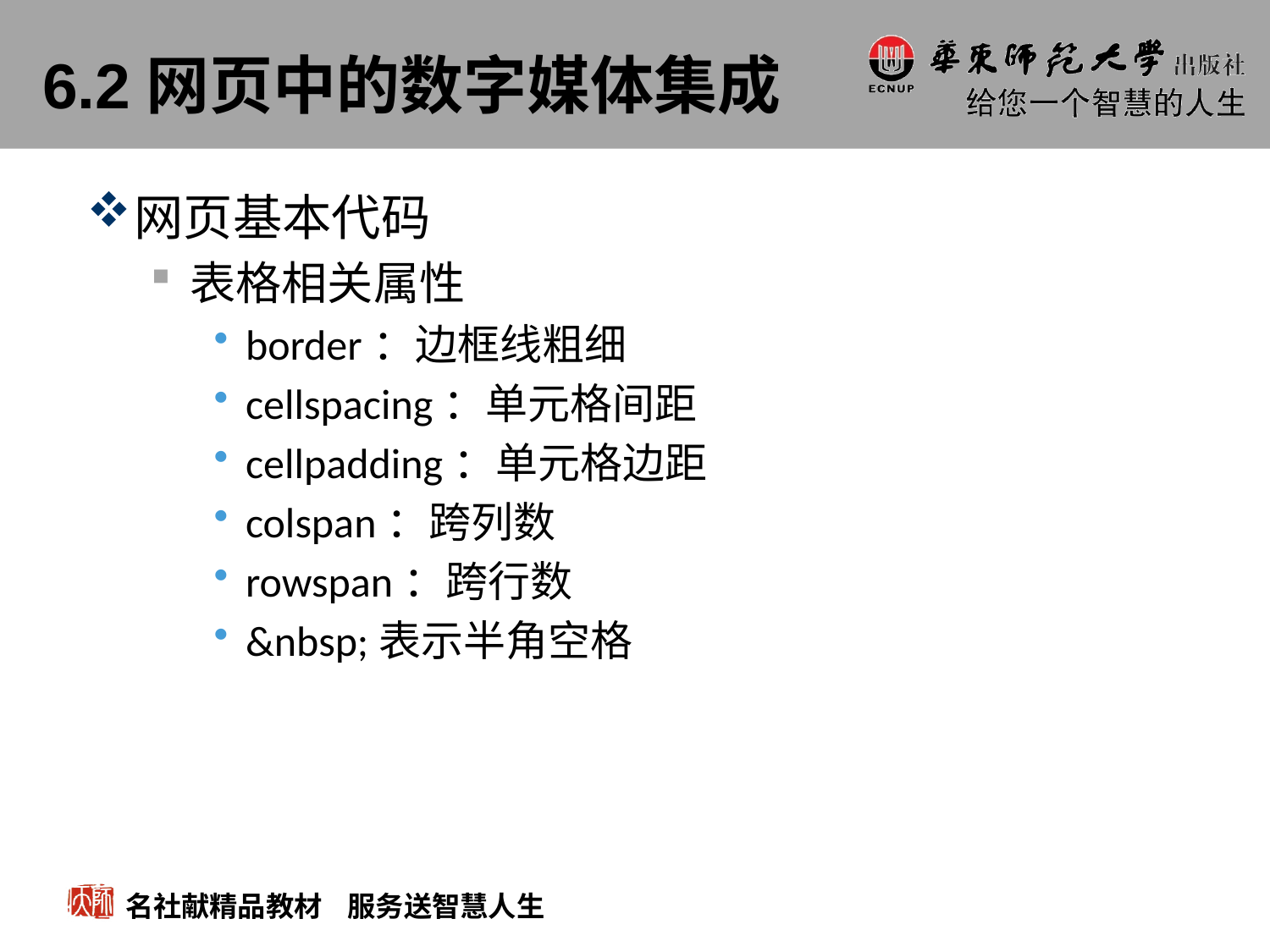

# 6.2网页中的数字媒体集成
网页基本代码
表格相关属性
border：边框线粗细
cellspacing：单元格间距
cellpadding：单元格边距
colspan：跨列数
rowspan：跨行数
&nbsp;表示半角空格